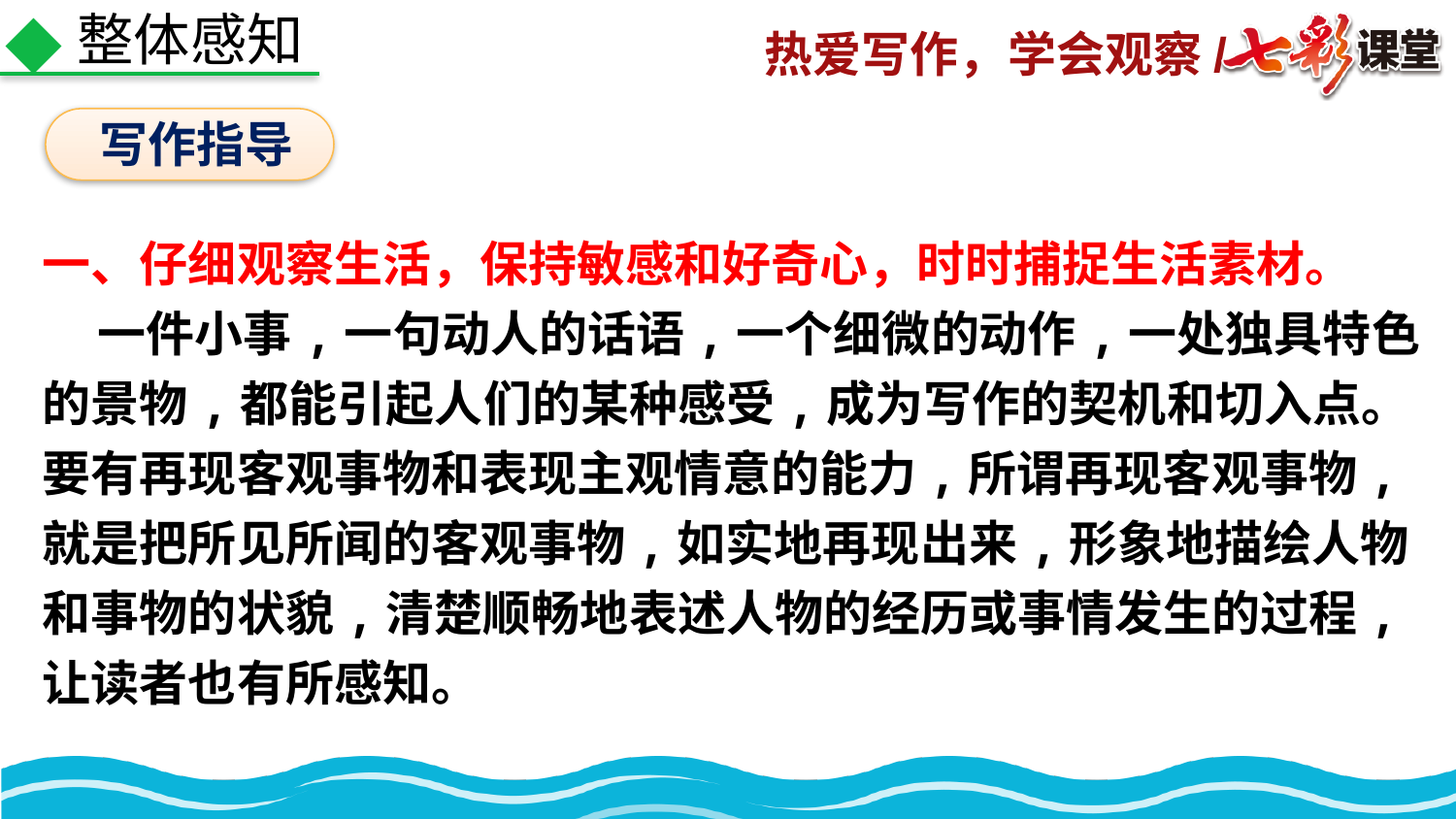

整体感知

写作指导

一、仔细观察生活，保持敏感和好奇心，时时捕捉生活素材。
    一件小事,一句动人的话语,一个细微的动作,一处独具特色的景物,都能引起人们的某种感受,成为写作的契机和切入点。要有再现客观事物和表现主观情意的能力,所谓再现客观事物,就是把所见所闻的客观事物,如实地再现出来,形象地描绘人物和事物的状貌,清楚顺畅地表述人物的经历或事情发生的过程,让读者也有所感知。